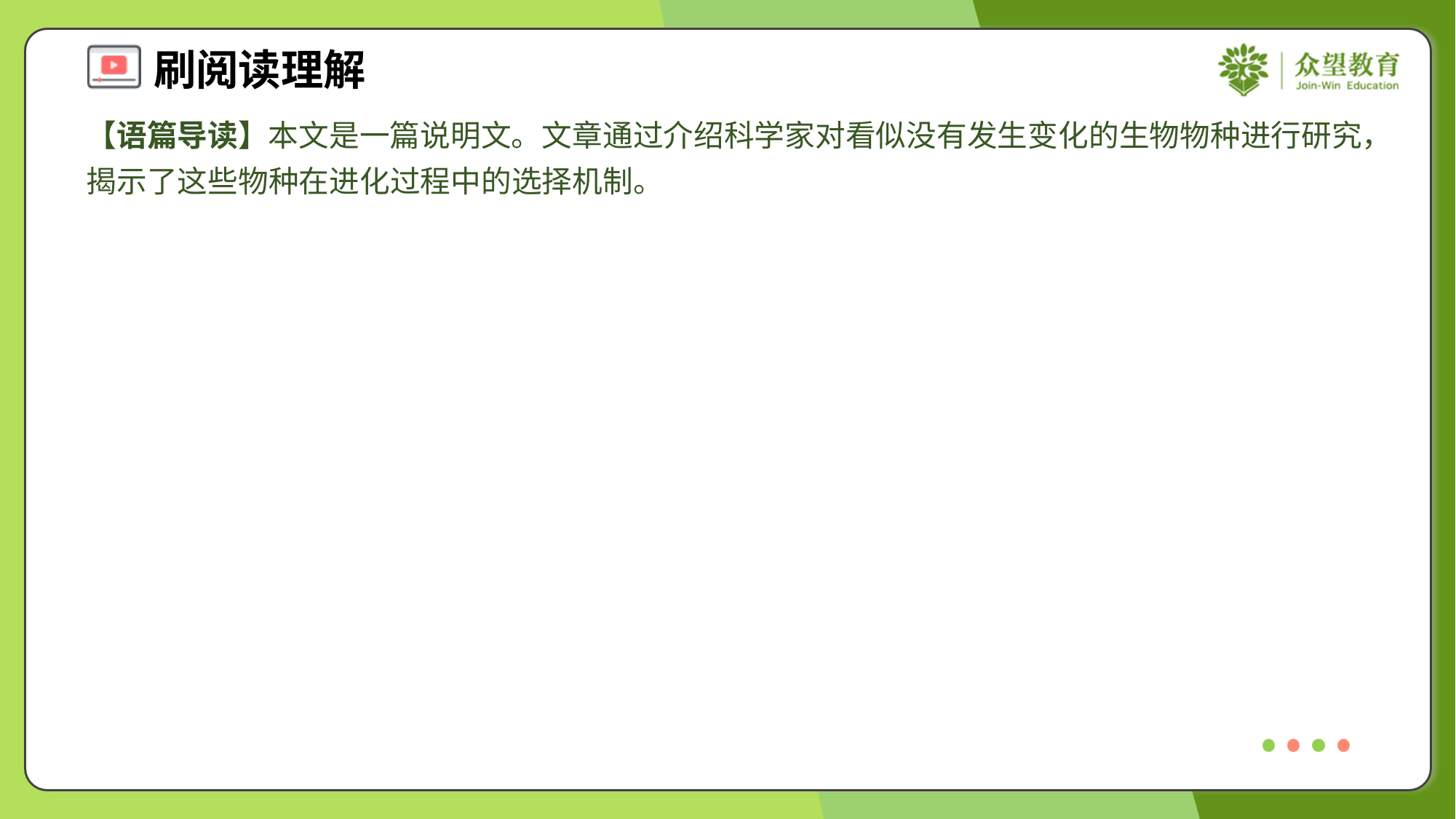

【语篇导读】本文是一篇说明文。文章通过介绍科学家对看似没有发生变化的生物物种进行研究，揭示了这些物种在进化过程中的选择机制。